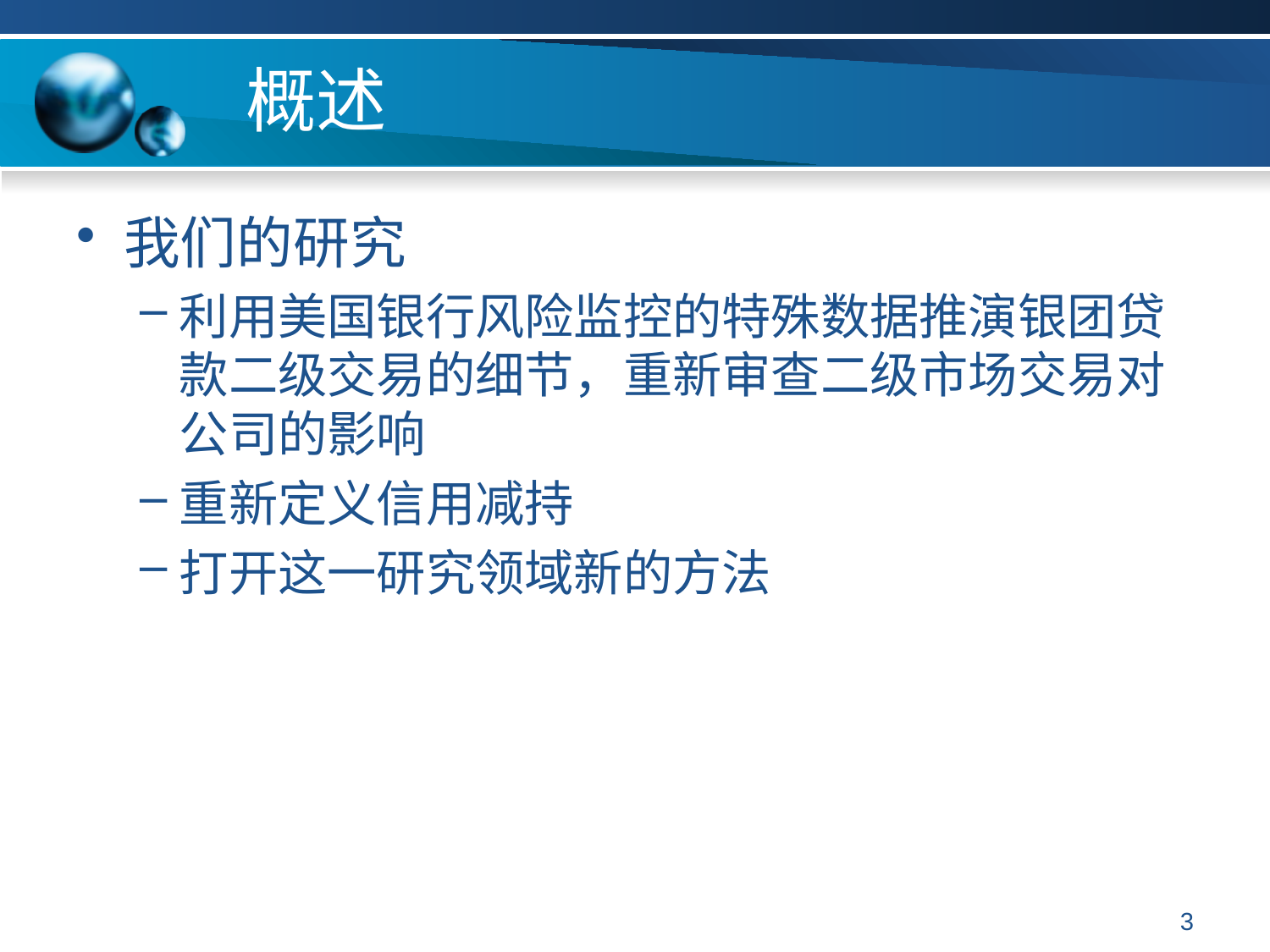

# 概述
我们的研究
利用美国银行风险监控的特殊数据推演银团贷款二级交易的细节，重新审查二级市场交易对公司的影响
重新定义信用减持
打开这一研究领域新的方法
3